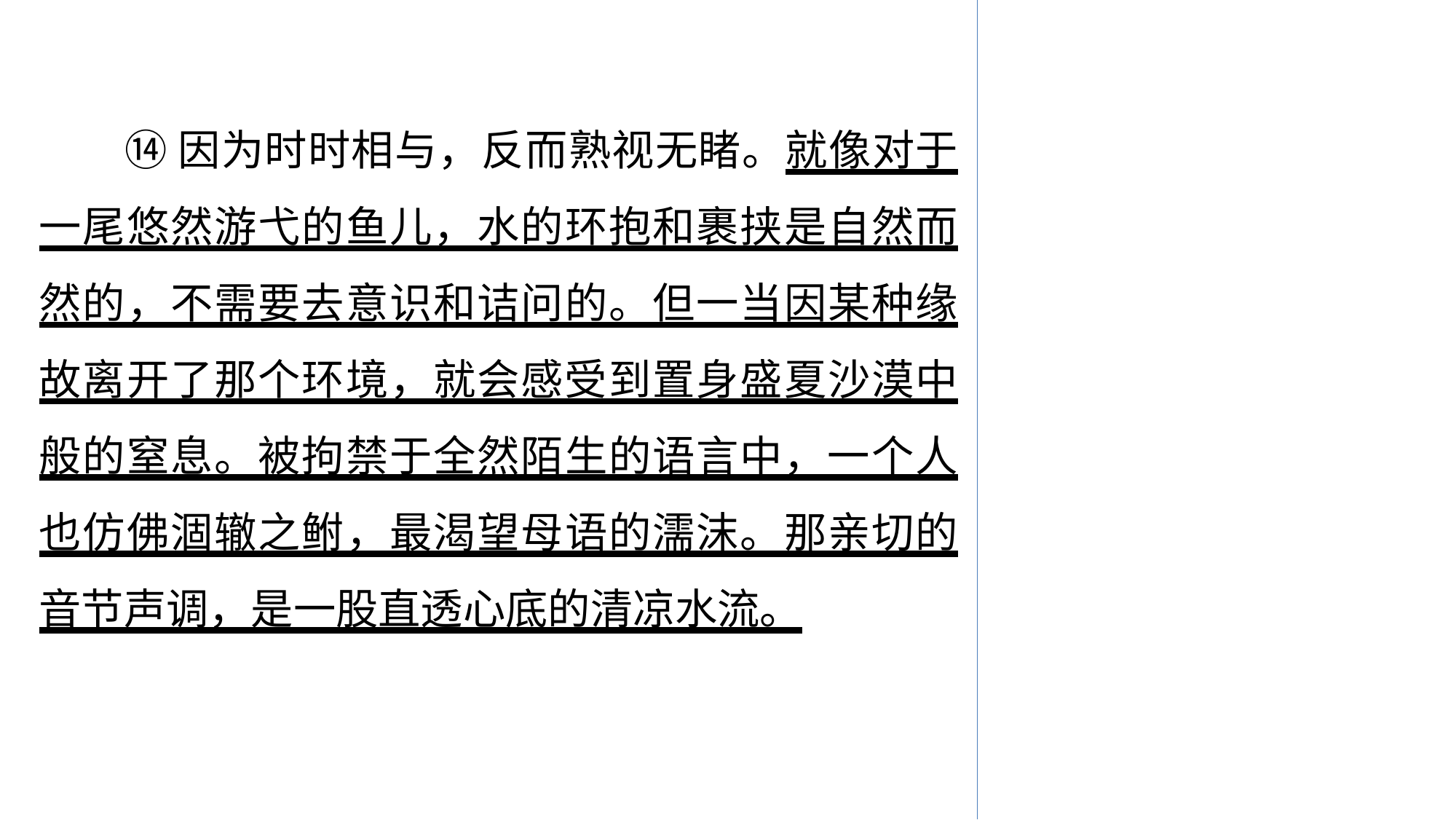

⑭因为时时相与，反而熟视无睹。就像对于一尾悠然游弋的鱼儿，水的环抱和裹挟是自然而然的，不需要去意识和诘问的。但一当因某种缘故离开了那个环境，就会感受到置身盛夏沙漠中般的窒息。被拘禁于全然陌生的语言中，一个人也仿佛涸辙之鲋，最渴望母语的濡沫。那亲切的音节声调，是一股直透心底的清凉水流。